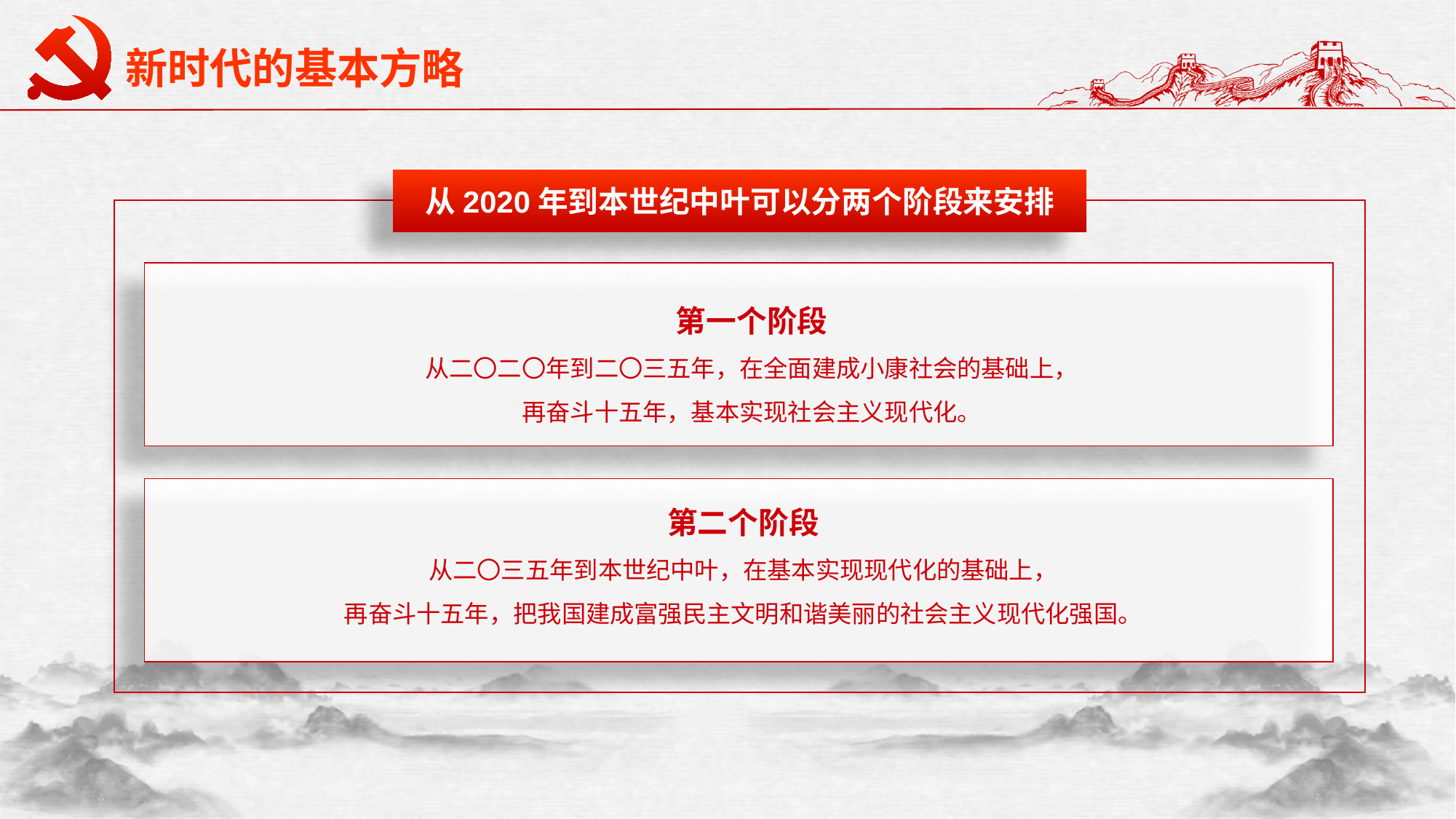

延迟符可删除
# 新时代的基本方略

从2020年到本世纪中叶可以分两个阶段来安排

第一个阶段
从二〇二〇年到二〇三五年，在全面建成小康社会的基础上，
再奋斗十五年，基本实现社会主义现代化。

第二个阶段
从二〇三五年到本世纪中叶，在基本实现现代化的基础上，
再奋斗十五年，把我国建成富强民主文明和谐美丽的社会主义现代化强国。